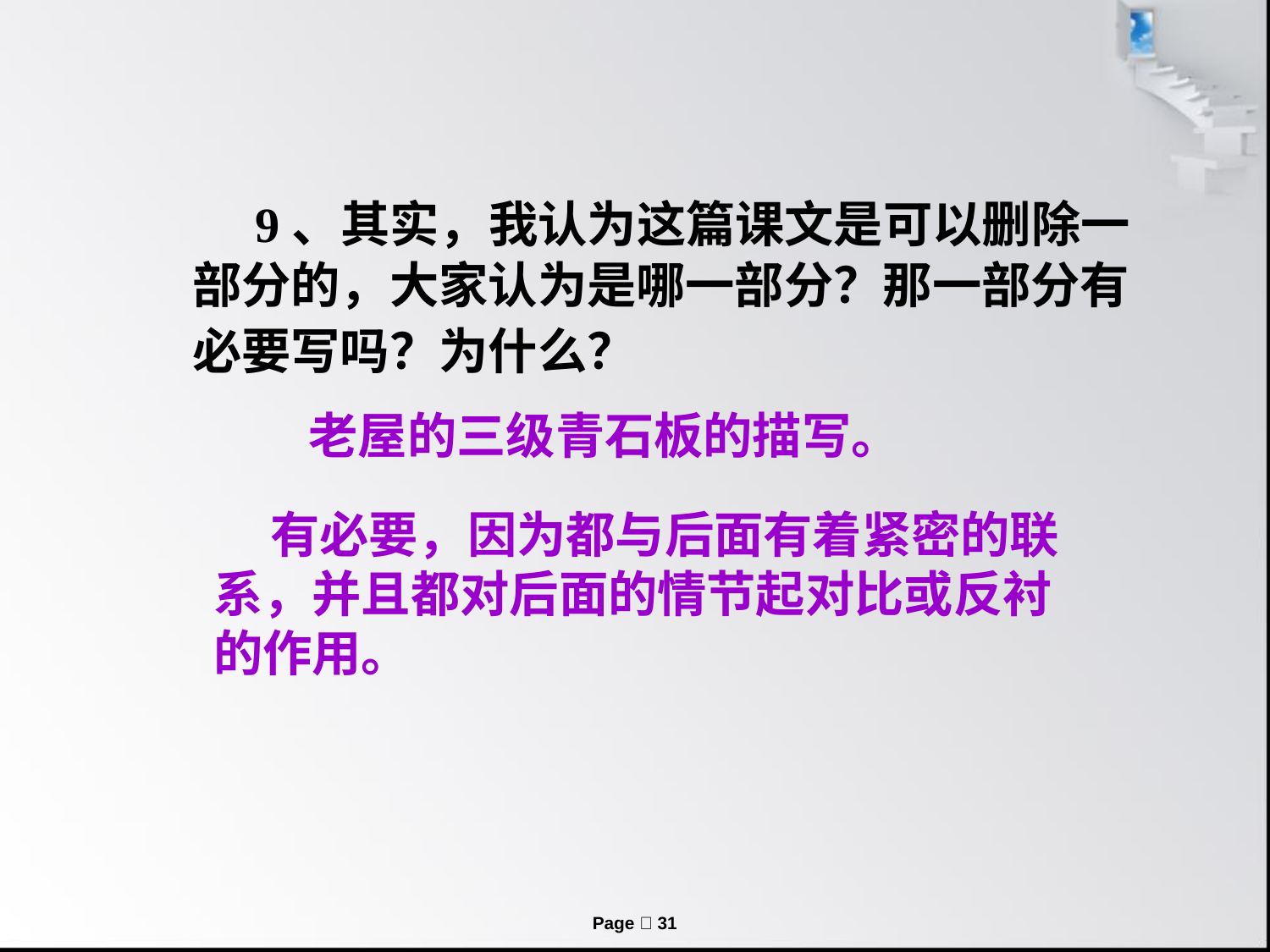

9、其实，我认为这篇课文是可以删除一部分的，大家认为是哪一部分？那一部分有必要写吗？为什么？
老屋的三级青石板的描写。
    有必要，因为都与后面有着紧密的联系，并且都对后面的情节起对比或反衬的作用。